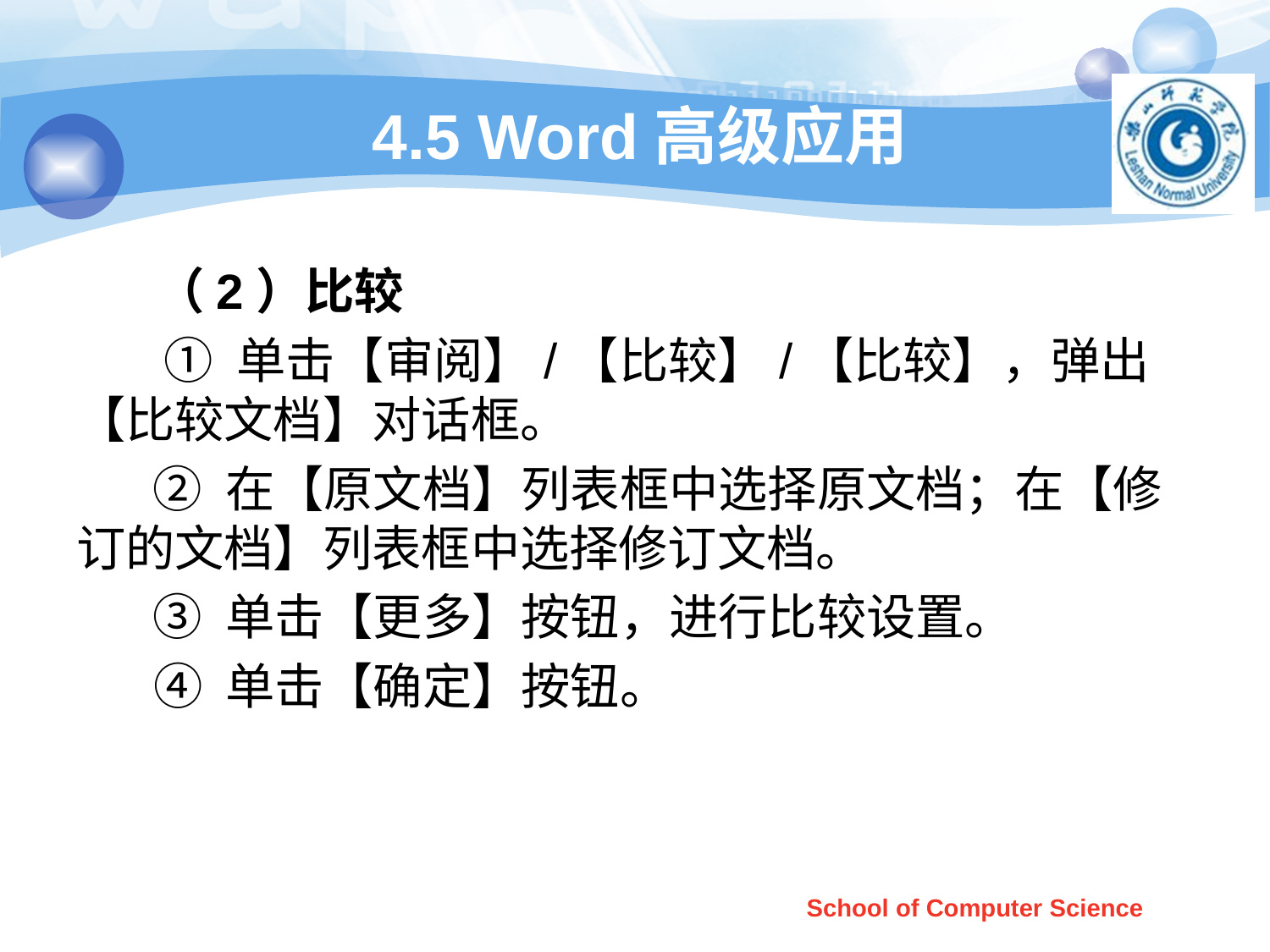

# 4.5 Word高级应用
      （2）比较
        ① 单击【审阅】/【比较】/【比较】，弹出【比较文档】对话框。
       ② 在【原文档】列表框中选择原文档；在【修订的文档】列表框中选择修订文档。
       ③ 单击【更多】按钮，进行比较设置。
       ④ 单击【确定】按钮。

School of Computer Science